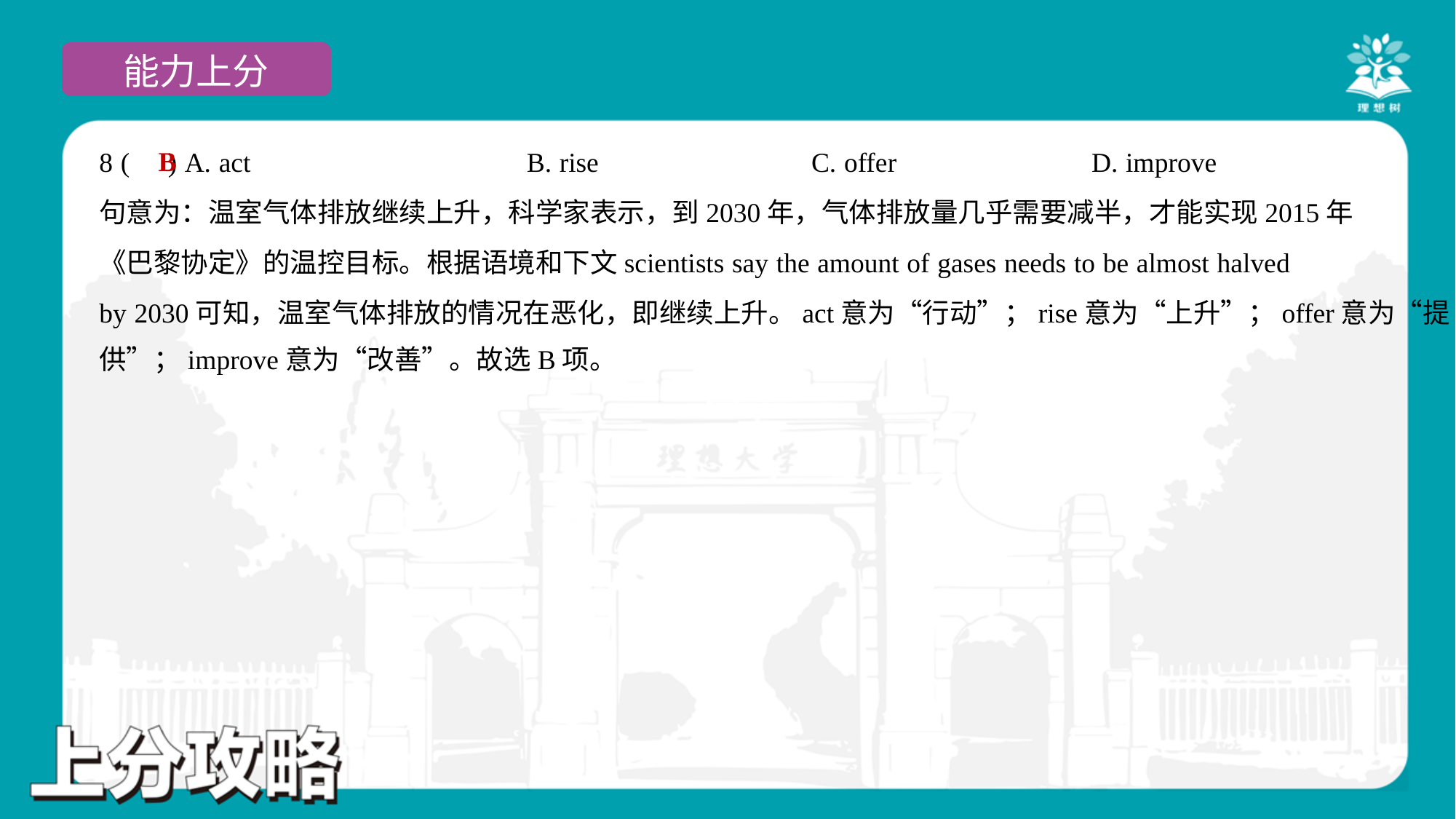

B
8 (     ) A. act	B. rise	C. offer	D. improve
句意为：温室气体排放继续上升，科学家表示，到2030年，气体排放量几乎需要减半，才能实现2015年
《巴黎协定》的温控目标。根据语境和下文scientists say the amount of gases needs to be almost halved
by 2030可知，温室气体排放的情况在恶化，即继续上升。act意为“行动”；rise意为“上升”；offer意为“提
供”；improve意为“改善”。故选B项。